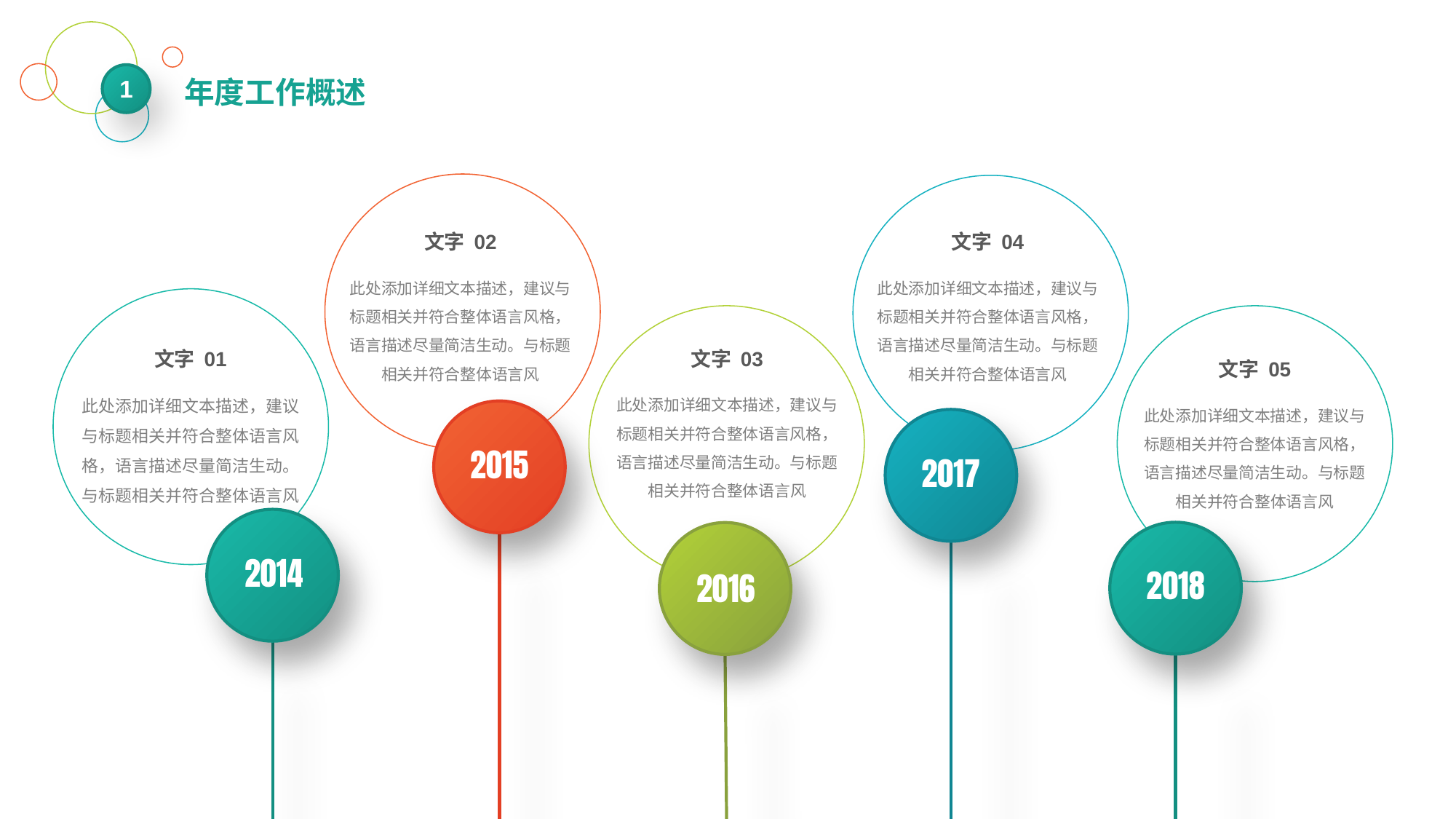

1

年度工作概述

文字 02
此处添加详细文本描述，建议与标题相关并符合整体语言风格，语言描述尽量简洁生动。与标题相关并符合整体语言风
文字 04
此处添加详细文本描述，建议与标题相关并符合整体语言风格，语言描述尽量简洁生动。与标题相关并符合整体语言风

文字 01
此处添加详细文本描述，建议与标题相关并符合整体语言风格，语言描述尽量简洁生动。与标题相关并符合整体语言风
文字 03
此处添加详细文本描述，建议与标题相关并符合整体语言风格，语言描述尽量简洁生动。与标题相关并符合整体语言风
文字 05
此处添加详细文本描述，建议与标题相关并符合整体语言风格，语言描述尽量简洁生动。与标题相关并符合整体语言风

2015
2017

2014
2018
2016